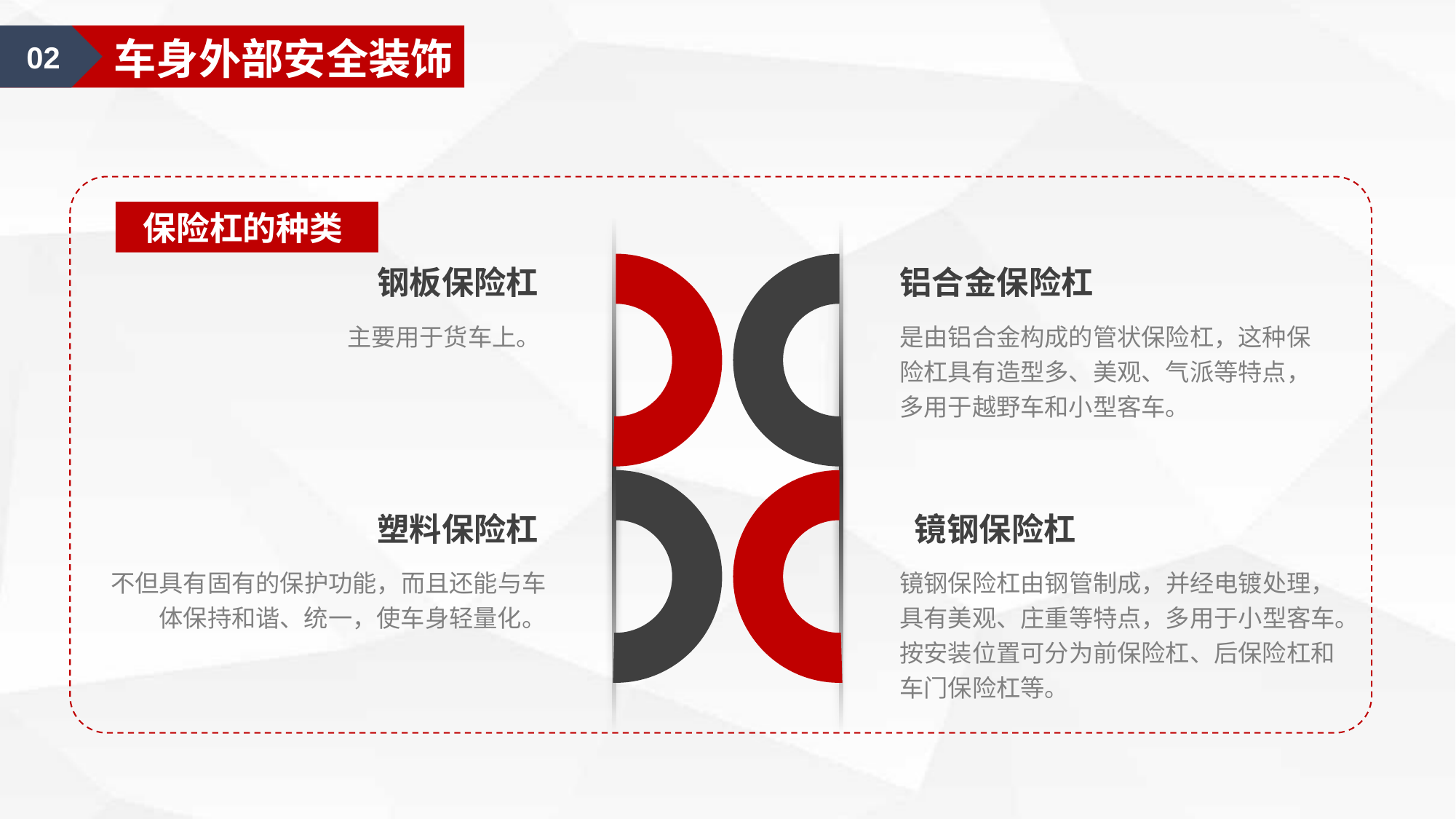

02
车身外部安全装饰

保险杠的种类

钢板保险杠
铝合金保险杠
主要用于货车上。
是由铝合金构成的管状保险杠，这种保险杠具有造型多、美观、气派等特点，多用于越野车和小型客车。

塑料保险杠
 镜钢保险杠
不但具有固有的保护功能，而且还能与车体保持和谐、统一，使车身轻量化。
镜钢保险杠由钢管制成，并经电镀处理，具有美观、庄重等特点，多用于小型客车。
按安装位置可分为前保险杠、后保险杠和车门保险杠等。